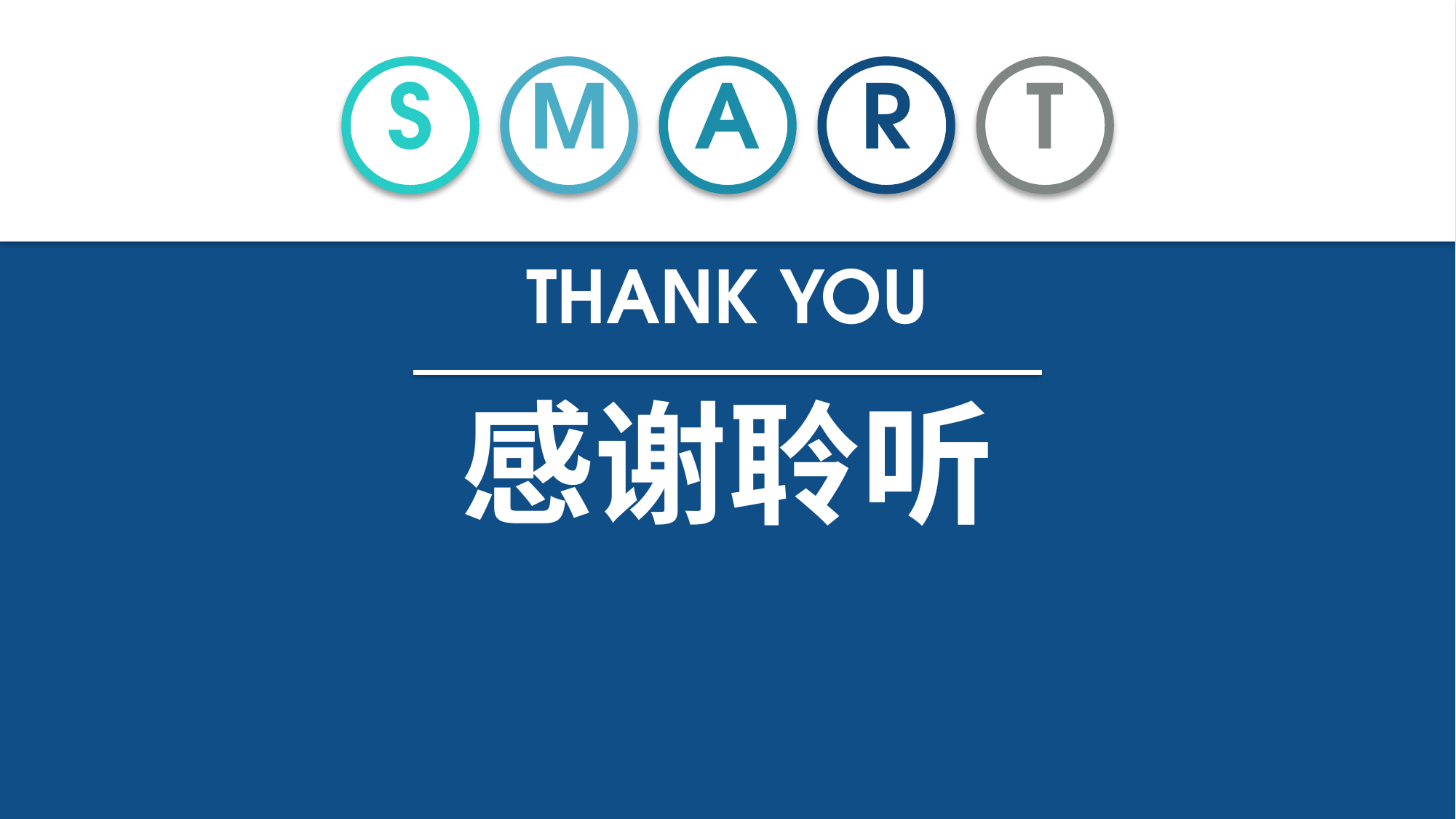

S

M

A

R

T
THANK YOU
感谢聆听